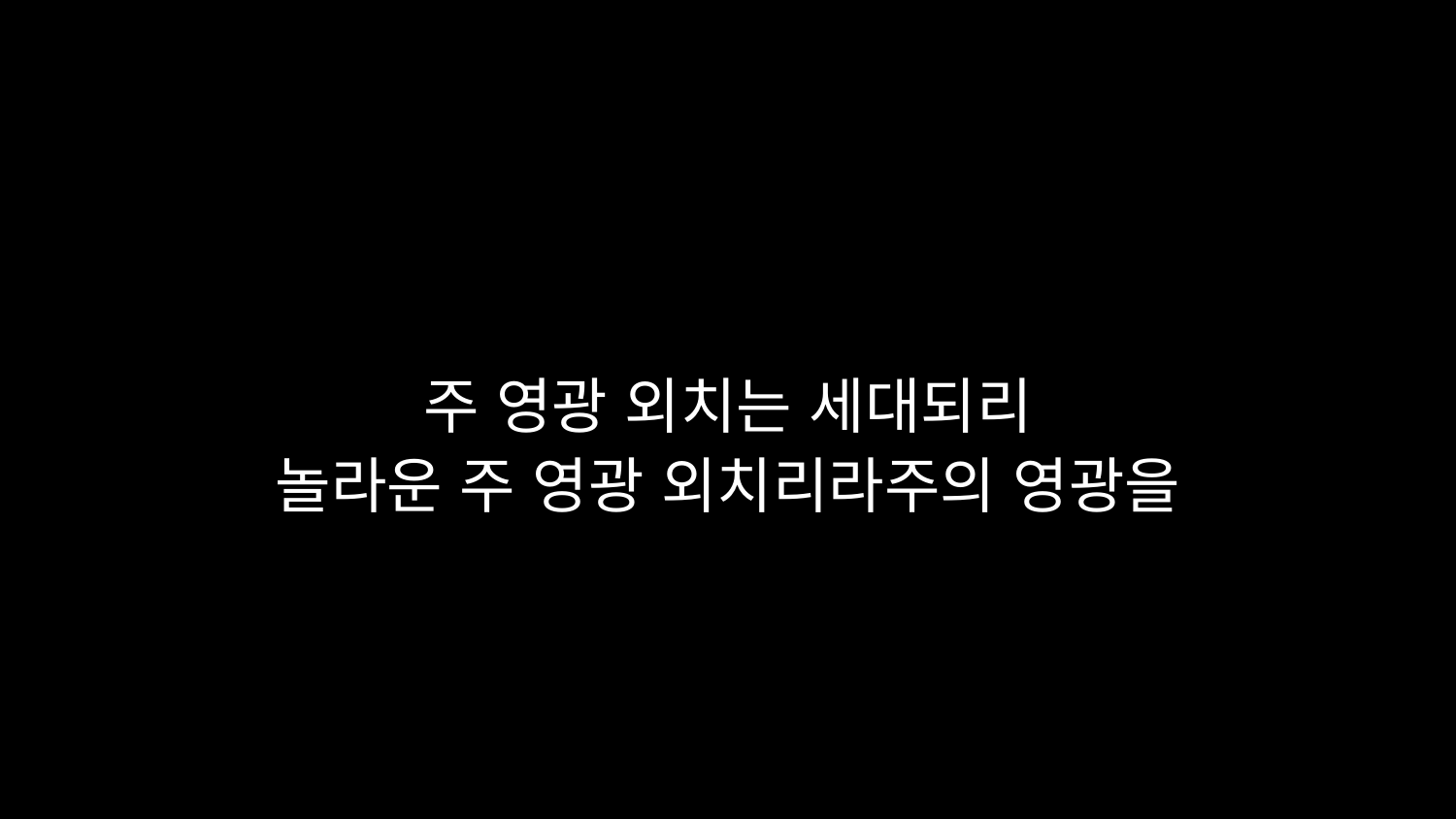

# 주 영광 외치는 세대되리 놀라운 주 영광 외치리라주의 영광을